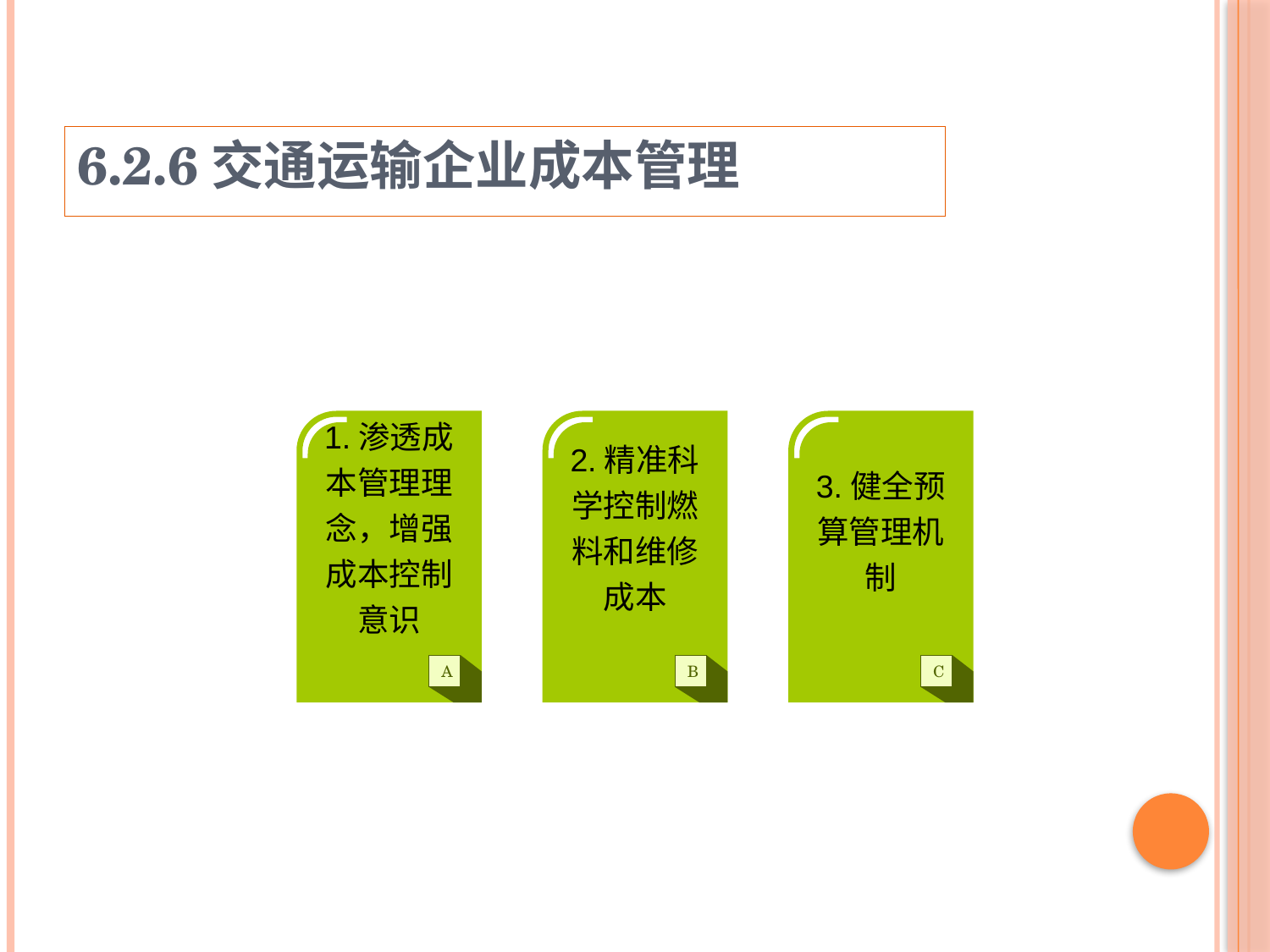

6.2.6交通运输企业成本管理

1.渗透成本管理理念，增强成本控制意识

2.精准科学控制燃料和维修成本

3.健全预算管理机制

A

B

C